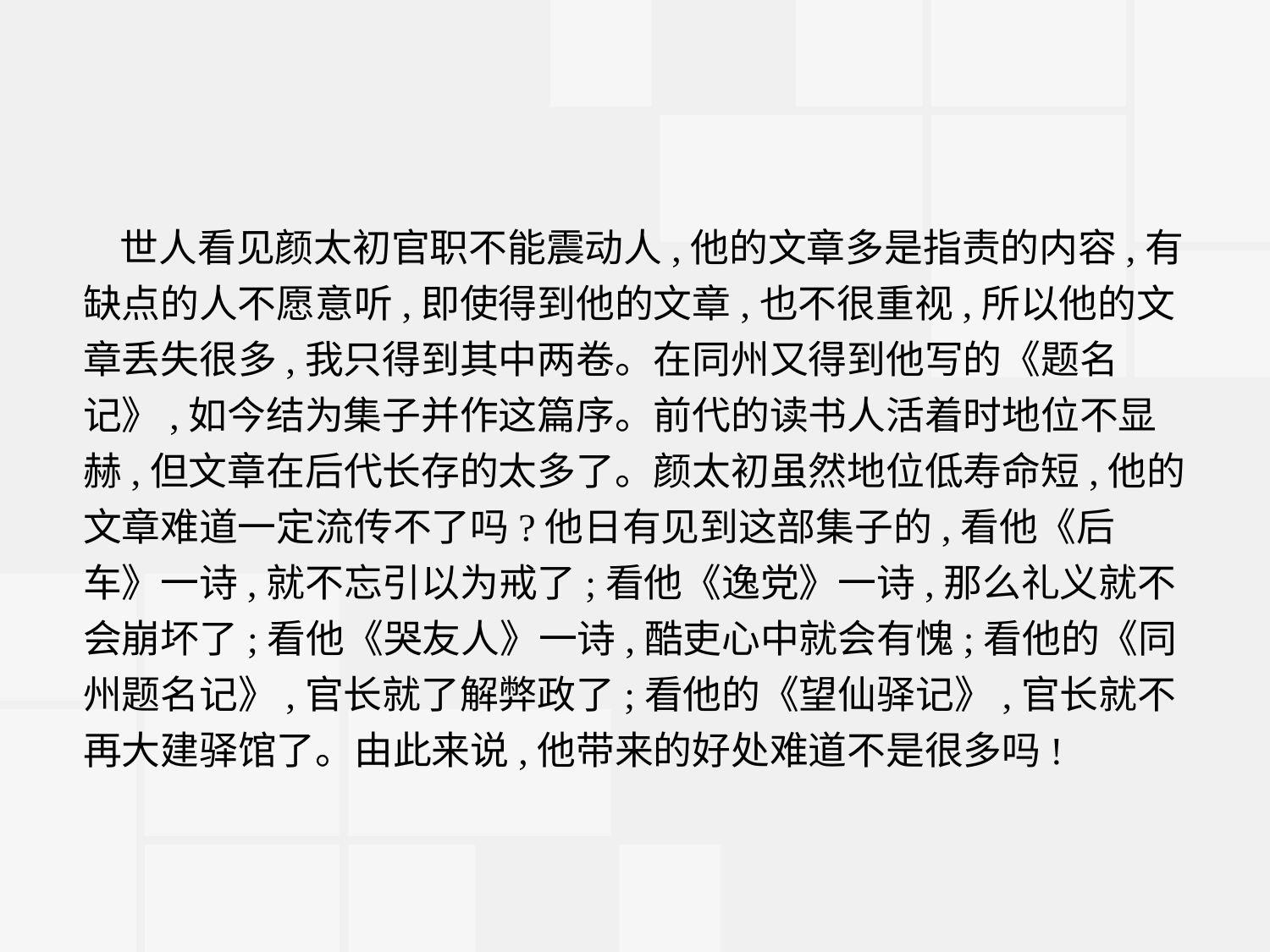

世人看见颜太初官职不能震动人,他的文章多是指责的内容,有缺点的人不愿意听,即使得到他的文章,也不很重视,所以他的文章丢失很多,我只得到其中两卷。在同州又得到他写的《题名记》,如今结为集子并作这篇序。前代的读书人活着时地位不显赫,但文章在后代长存的太多了。颜太初虽然地位低寿命短,他的文章难道一定流传不了吗?他日有见到这部集子的,看他《后车》一诗,就不忘引以为戒了;看他《逸党》一诗,那么礼义就不会崩坏了;看他《哭友人》一诗,酷吏心中就会有愧;看他的《同州题名记》,官长就了解弊政了;看他的《望仙驿记》,官长就不再大建驿馆了。由此来说,他带来的好处难道不是很多吗!